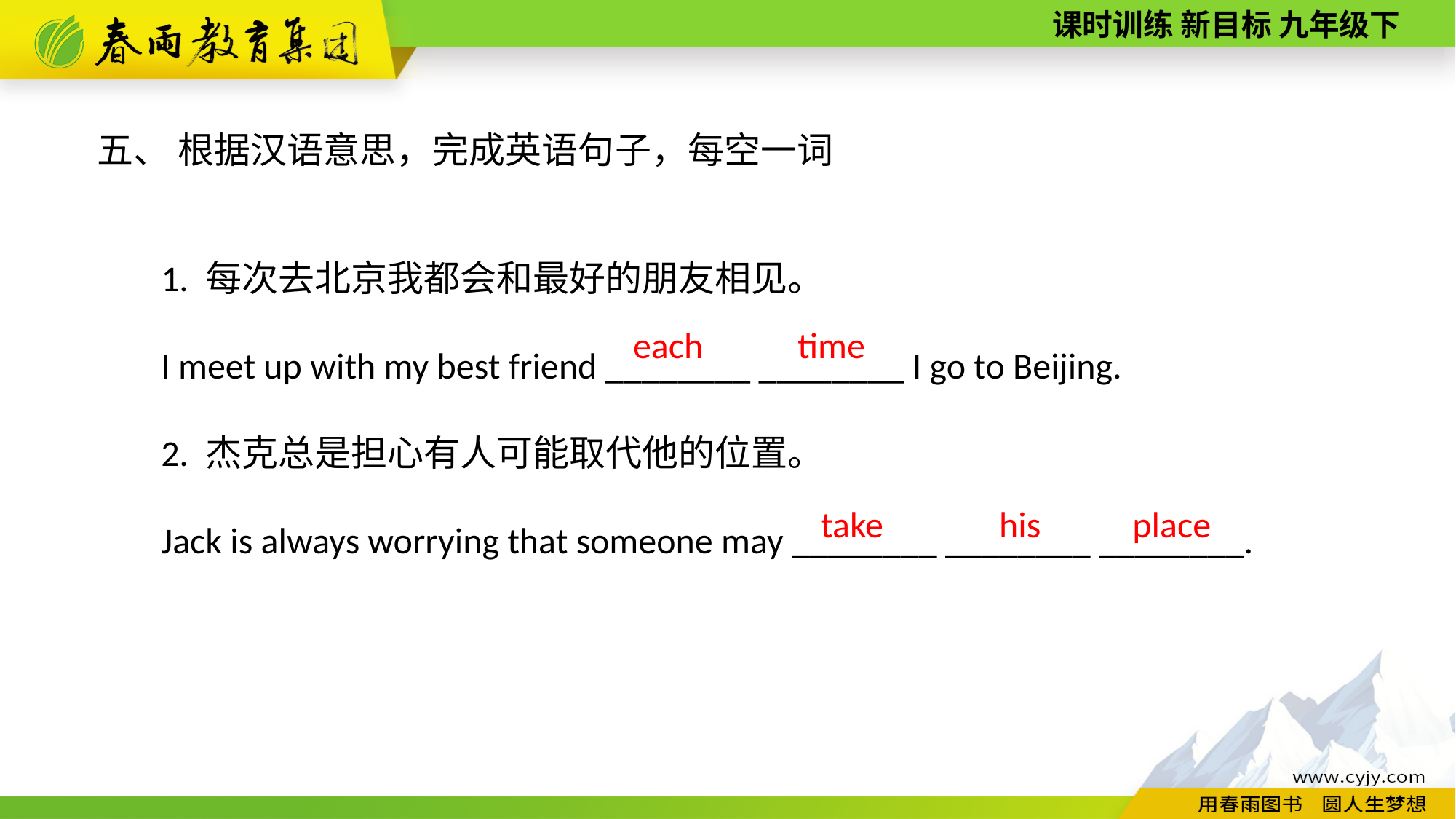

五、 根据汉语意思，完成英语句子，每空一词
1. 每次去北京我都会和最好的朋友相见。
I meet up with my best friend ________ ________ I go to Beijing.
2. 杰克总是担心有人可能取代他的位置。
Jack is always worrying that someone may ________ ________ ________.
time
each
take
his
place